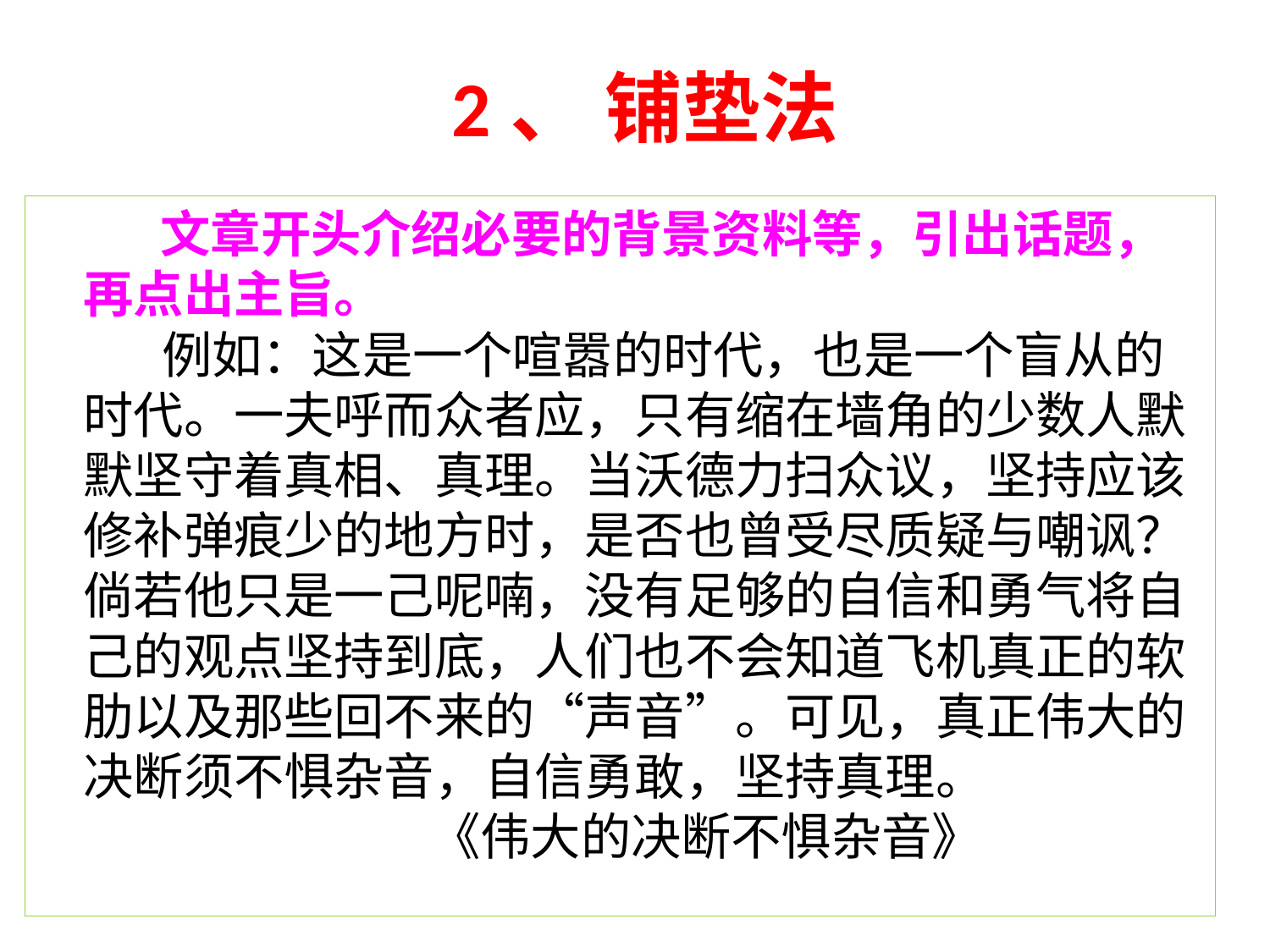

# 2、 铺垫法
          文章开头介绍必要的背景资料等，引出话题，再点出主旨。
       例如：这是一个喧嚣的时代，也是一个盲从的时代。一夫呼而众者应，只有缩在墙角的少数人默默坚守着真相、真理。当沃德力扫众议，坚持应该修补弹痕少的地方时，是否也曾受尽质疑与嘲讽？倘若他只是一己呢喃，没有足够的自信和勇气将自己的观点坚持到底，人们也不会知道飞机真正的软肋以及那些回不来的“声音”。可见，真正伟大的决断须不惧杂音，自信勇敢，坚持真理。
                               《伟大的决断不惧杂音》